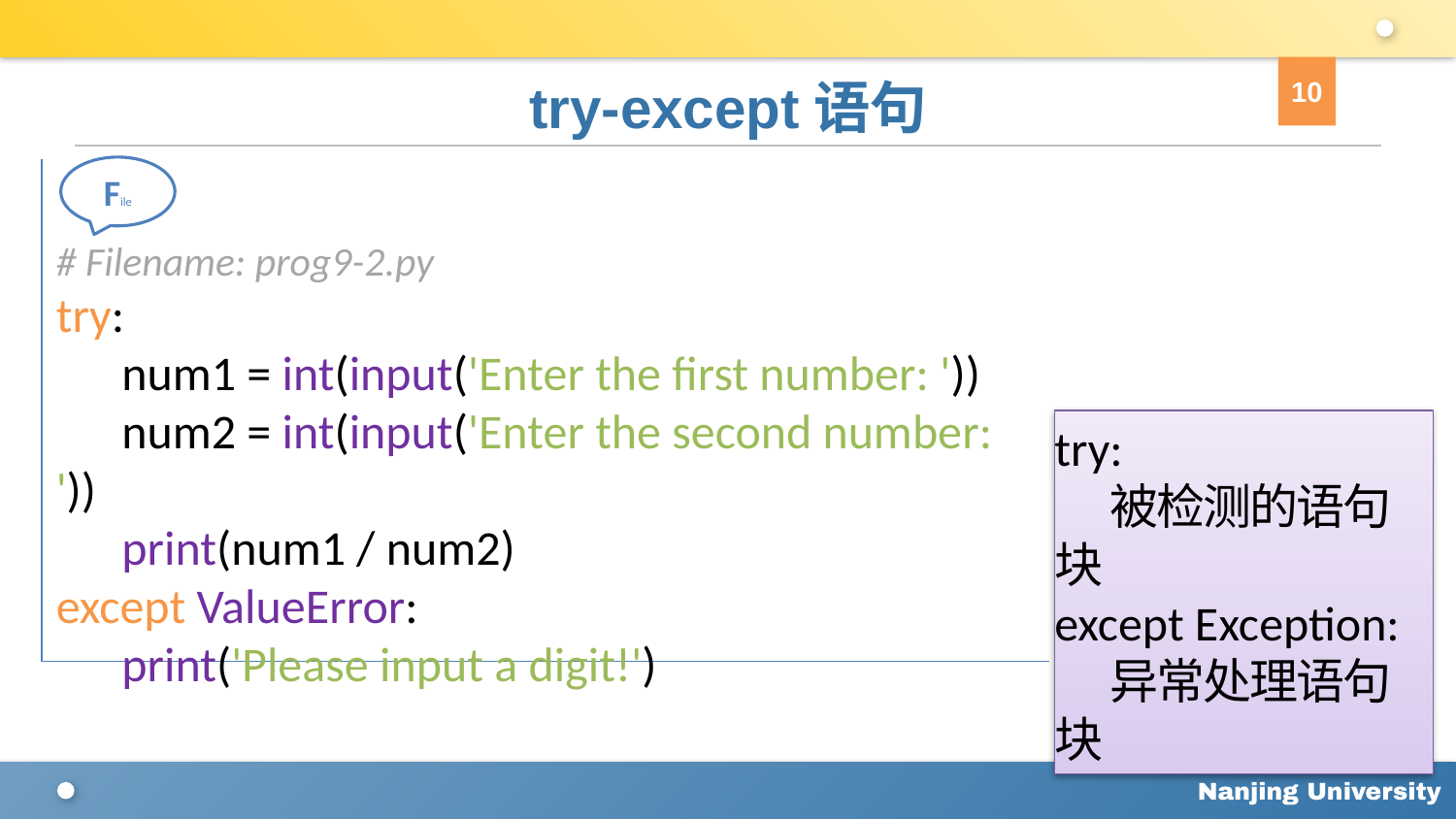

10
# try-except语句
File

# Filename: prog9-2.py
try:
      num1 = int(input('Enter the first number: '))
      num2 = int(input('Enter the second number: '))
      print(num1 / num2)
except ValueError:
      print('Please input a digit!')
try:
    被检测的语句块
except Exception:
    异常处理语句块